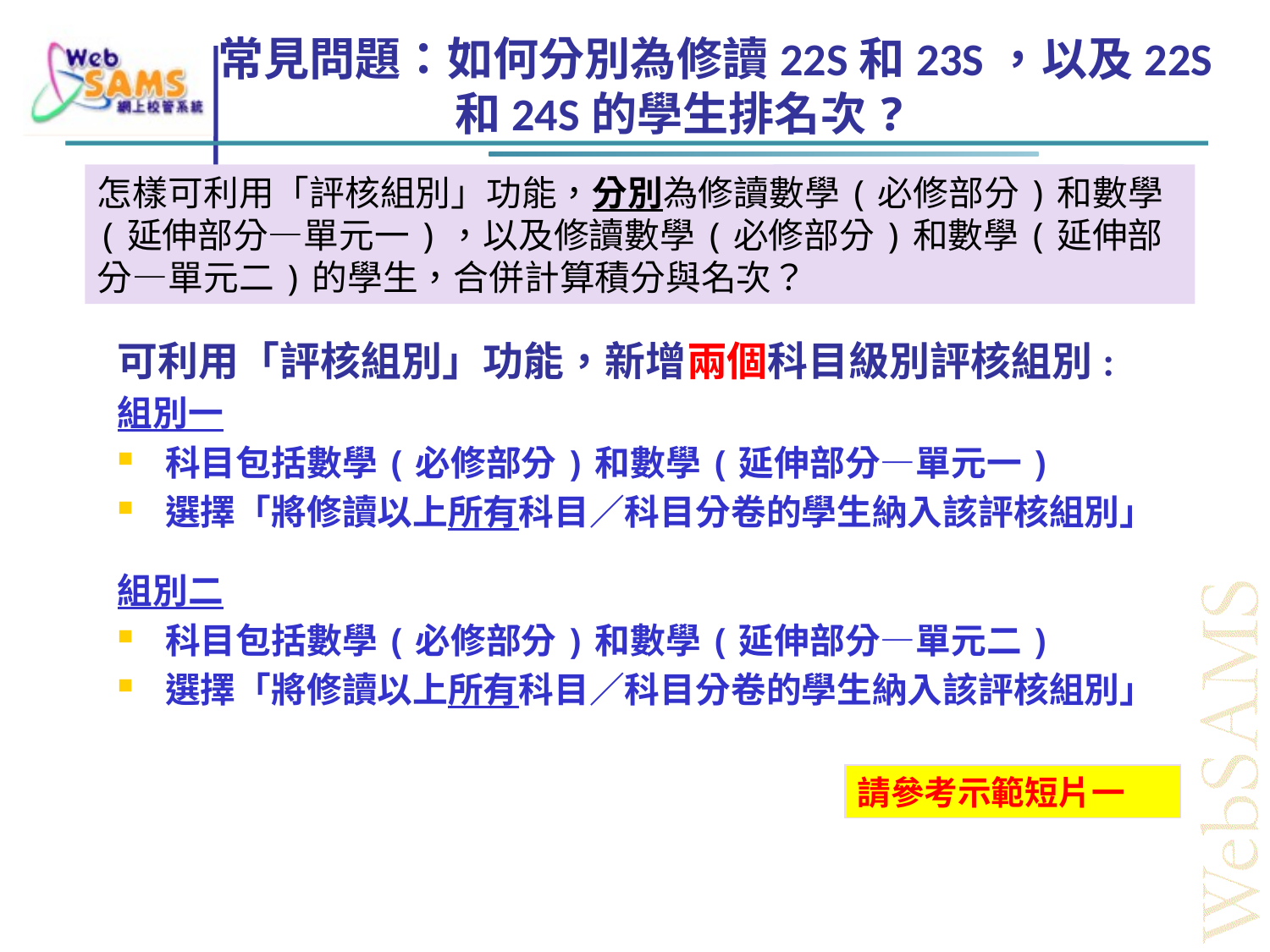

# 常見問題：如何分別為修讀22S和23S，以及22S和24S的學生排名次?
怎樣可利用「評核組別」功能，分別為修讀數學(必修部分)和數學(延伸部分—單元一)，以及修讀數學(必修部分)和數學(延伸部分—單元二)的學生，合併計算積分與名次？
可利用「評核組別」功能，新增兩個科目級別評核組別:
組別一
科目包括數學(必修部分)和數學(延伸部分—單元一)
選擇「將修讀以上所有科目／科目分卷的學生納入該評核組別」

組別二
科目包括數學(必修部分)和數學(延伸部分—單元二)
選擇「將修讀以上所有科目／科目分卷的學生納入該評核組別」
請參考示範短片一